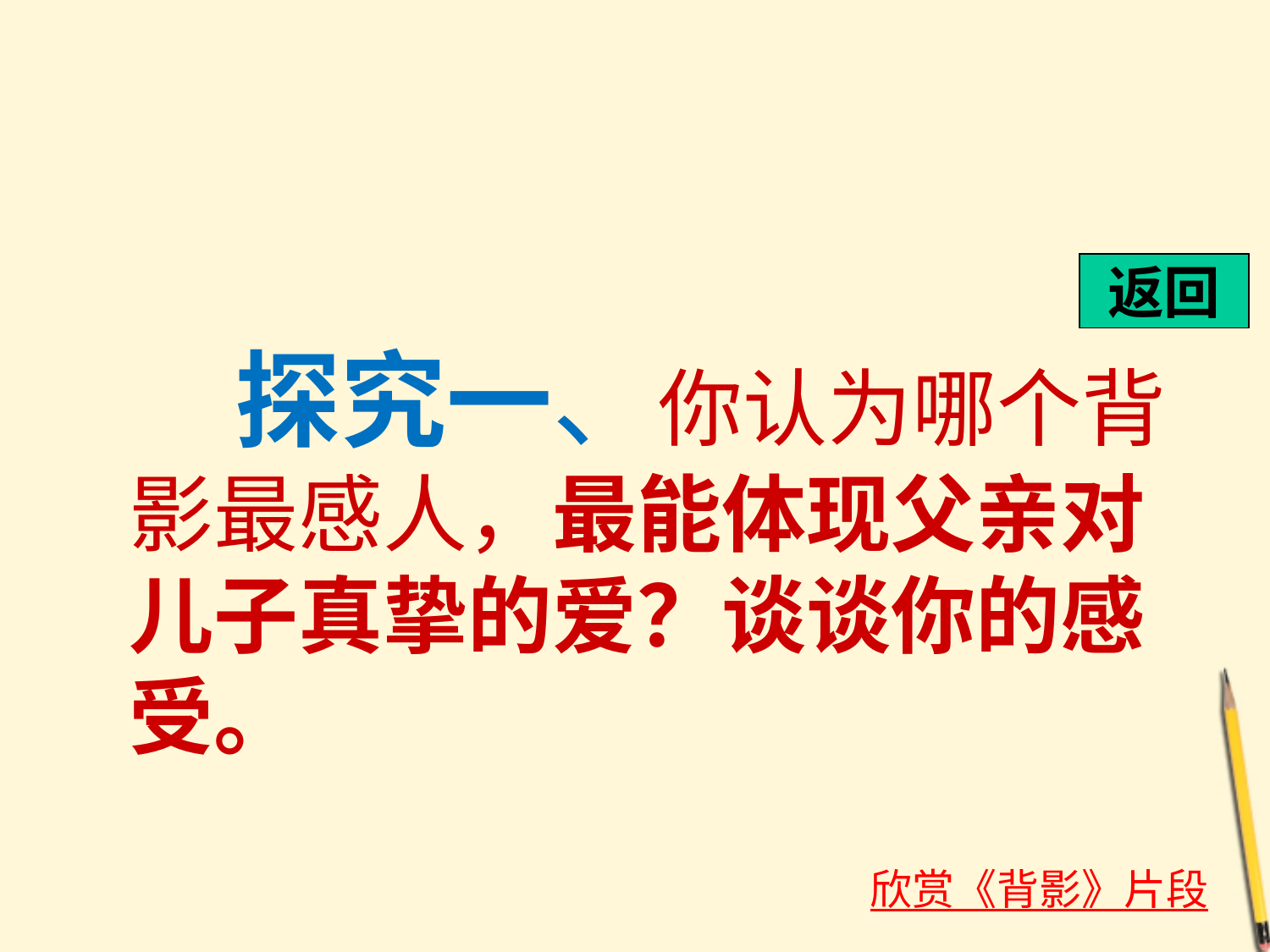

返回
　探究一、你认为哪个背影最感人，最能体现父亲对儿子真挚的爱？谈谈你的感受。
欣赏《背影》片段